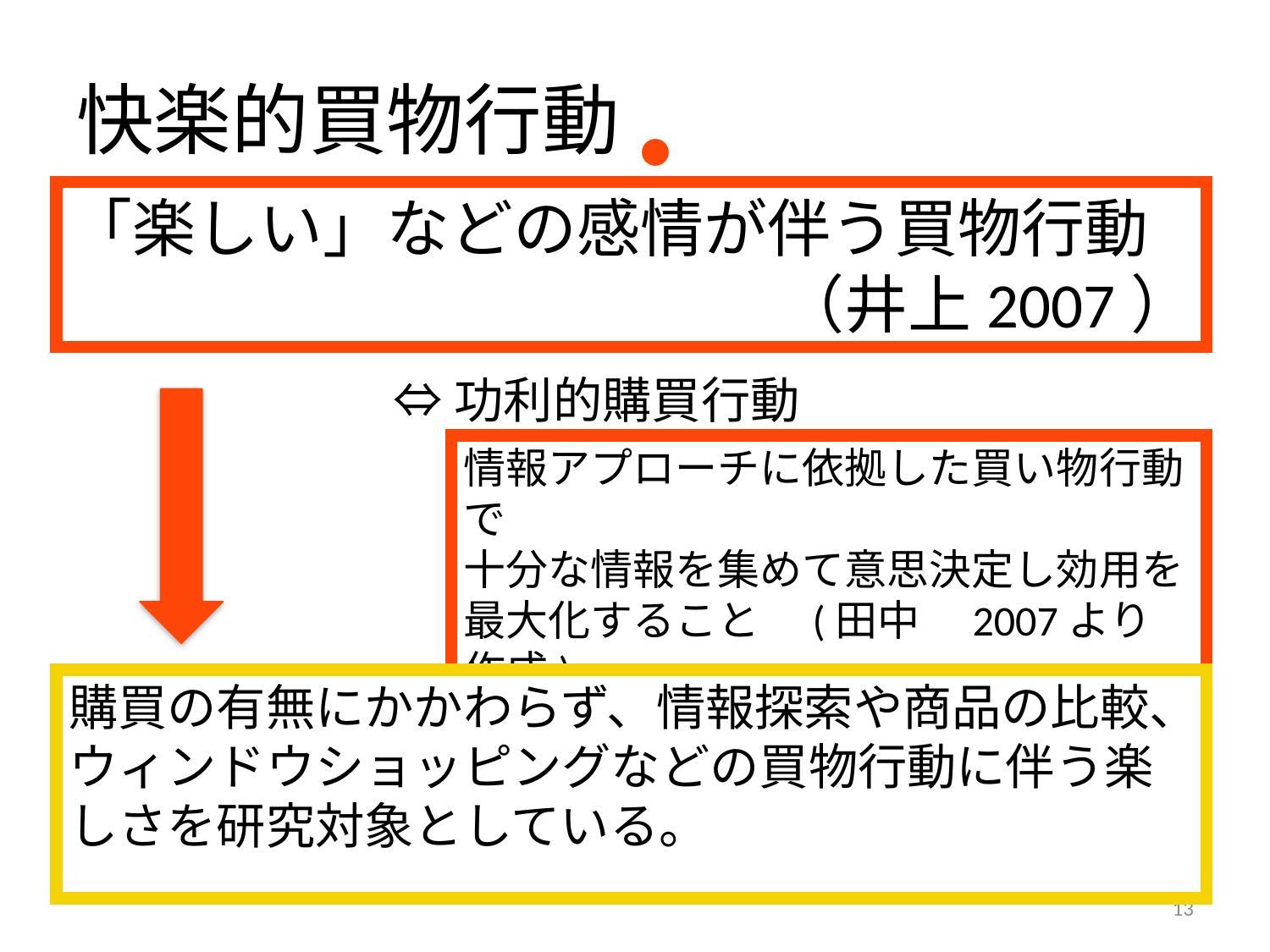

# 快楽的買物行動
・
「楽しい」などの感情が伴う買物行動
（井上2007）
⇔功利的購買行動

情報アプローチに依拠した買い物行動で
十分な情報を集めて意思決定し効用を最大化すること　(田中　2007より作成)
購買の有無にかかわらず、情報探索や商品の比較、ウィンドウショッピングなどの買物行動に伴う楽しさを研究対象としている。

13